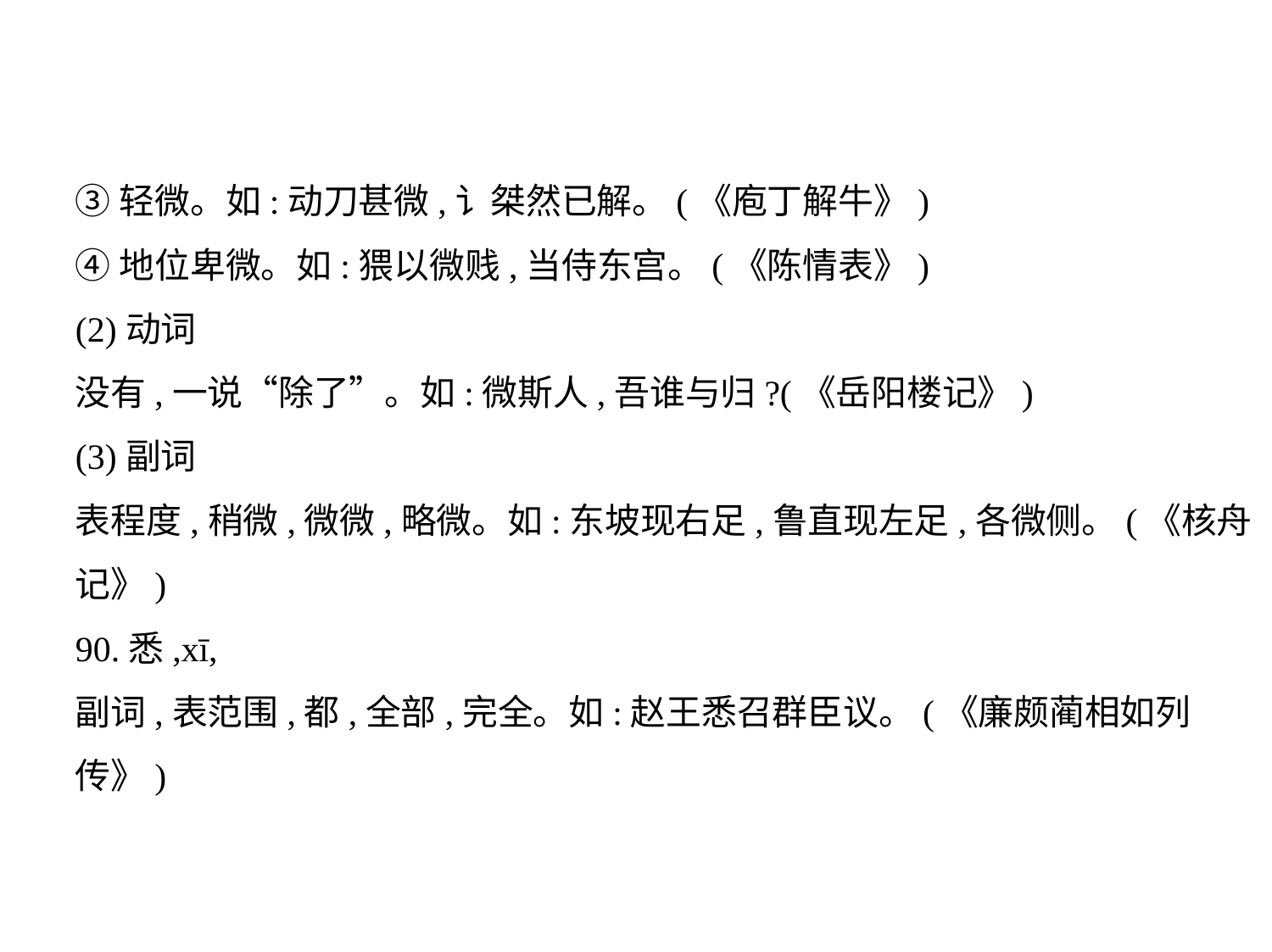

③轻微。如:动刀甚微,讠桀然已解。(《庖丁解牛》)
④地位卑微。如:猥以微贱,当侍东宫。(《陈情表》)
(2)动词
没有,一说“除了”。如:微斯人,吾谁与归?(《岳阳楼记》)
(3)副词
表程度,稍微,微微,略微。如:东坡现右足,鲁直现左足,各微侧。(《核舟
记》)
90.悉,xī,
副词,表范围,都,全部,完全。如:赵王悉召群臣议。(《廉颇蔺相如列传》)